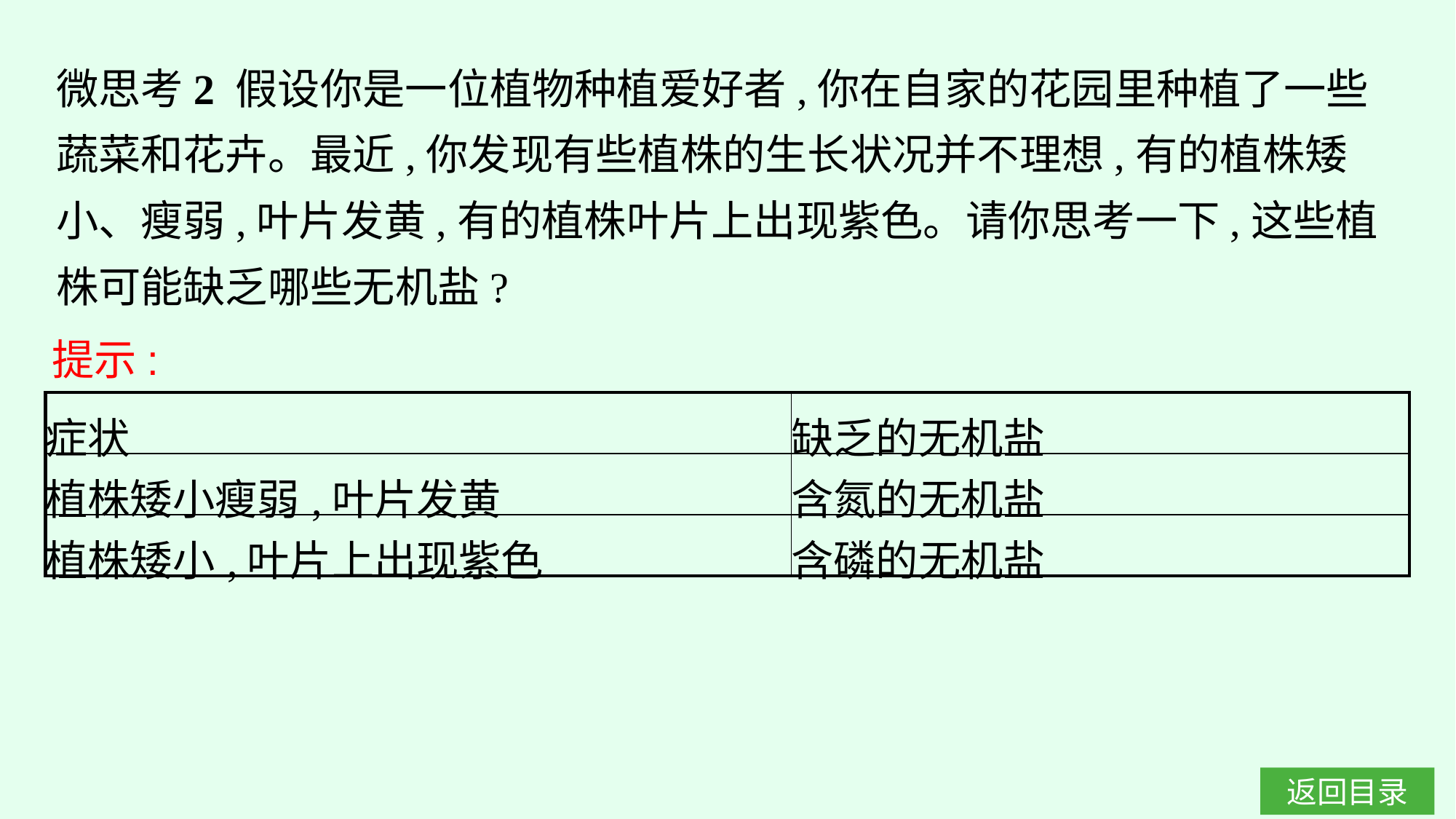

微思考2 假设你是一位植物种植爱好者,你在自家的花园里种植了一些蔬菜和花卉。最近,你发现有些植株的生长状况并不理想,有的植株矮小、瘦弱,叶片发黄,有的植株叶片上出现紫色。请你思考一下,这些植株可能缺乏哪些无机盐?
提示:
| 症状 | 缺乏的无机盐 |
| --- | --- |
| 植株矮小瘦弱,叶片发黄 | 含氮的无机盐 |
| 植株矮小,叶片上出现紫色 | 含磷的无机盐 |